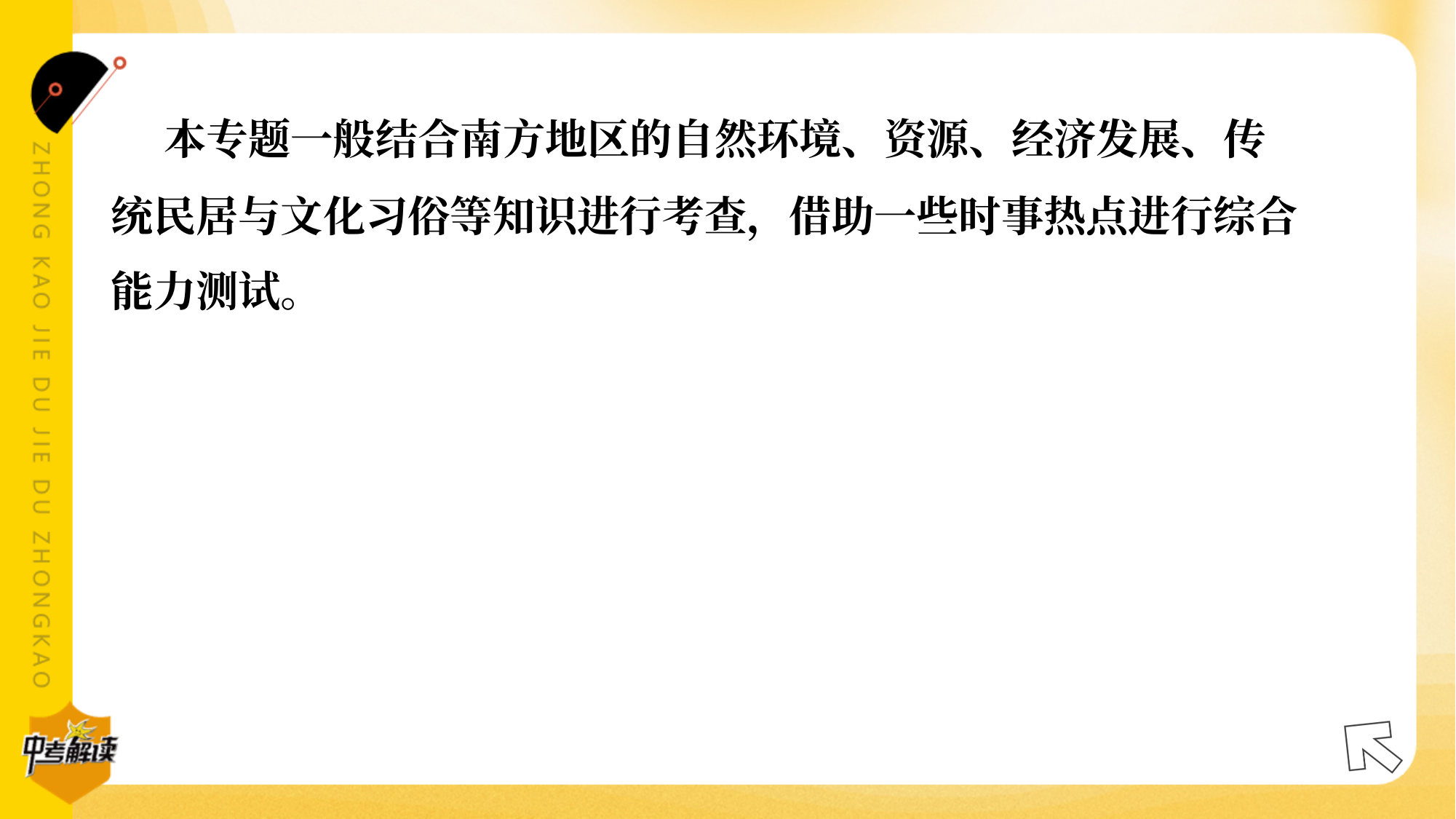

本专题一般结合南方地区的自然环境、资源、经济发展、传
统民居与文化习俗等知识进行考查，借助一些时事热点进行综合
能力测试。